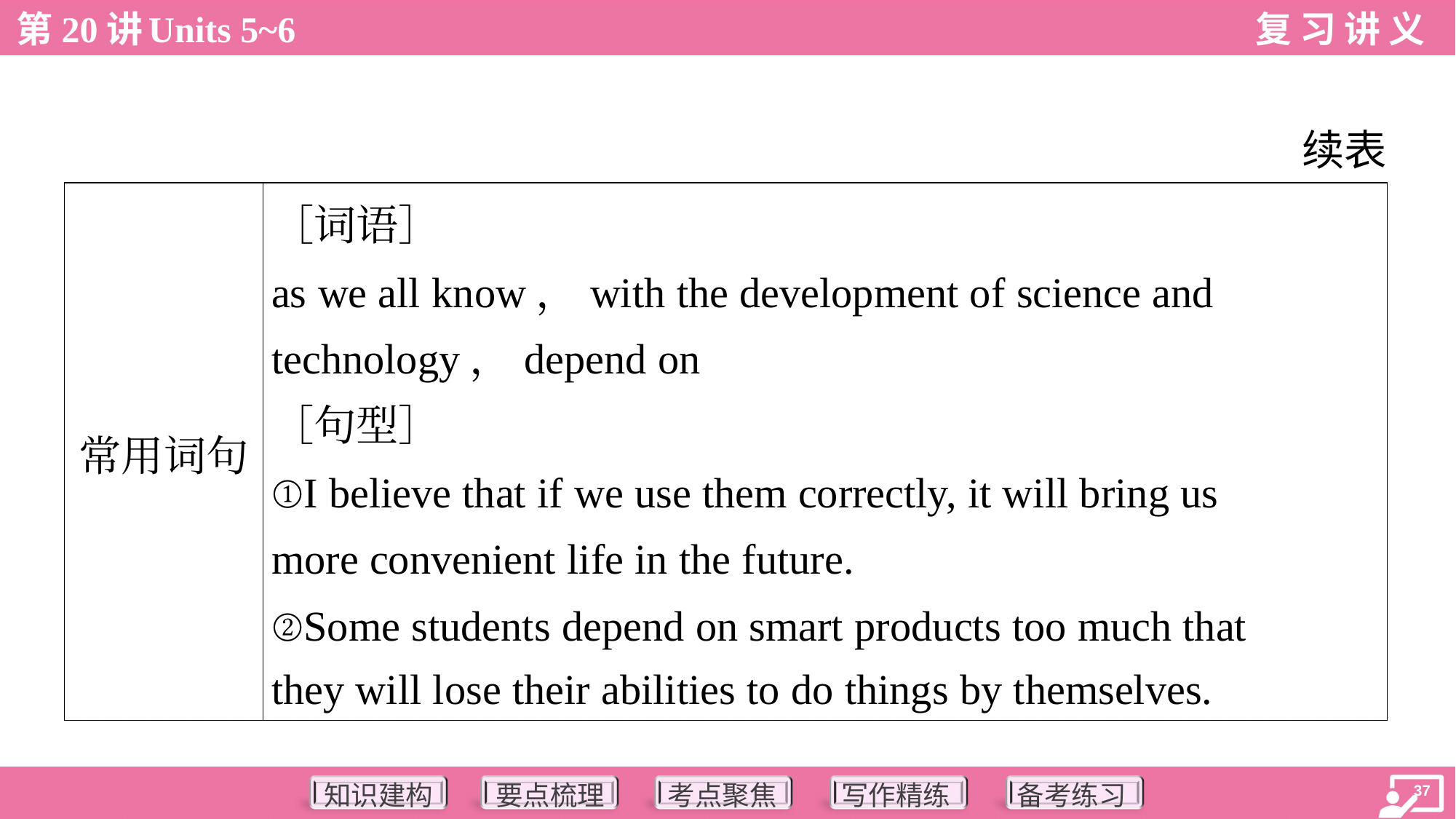

续表
| 常用词句 | ［词语］ as we all know，with the development of science and technology，depend on ［句型］ ①I believe that if we use them correctly, it will bring us more convenient life in the future. ②Some students depend on smart products too much that they will lose their abilities to do things by themselves. |
| --- | --- |